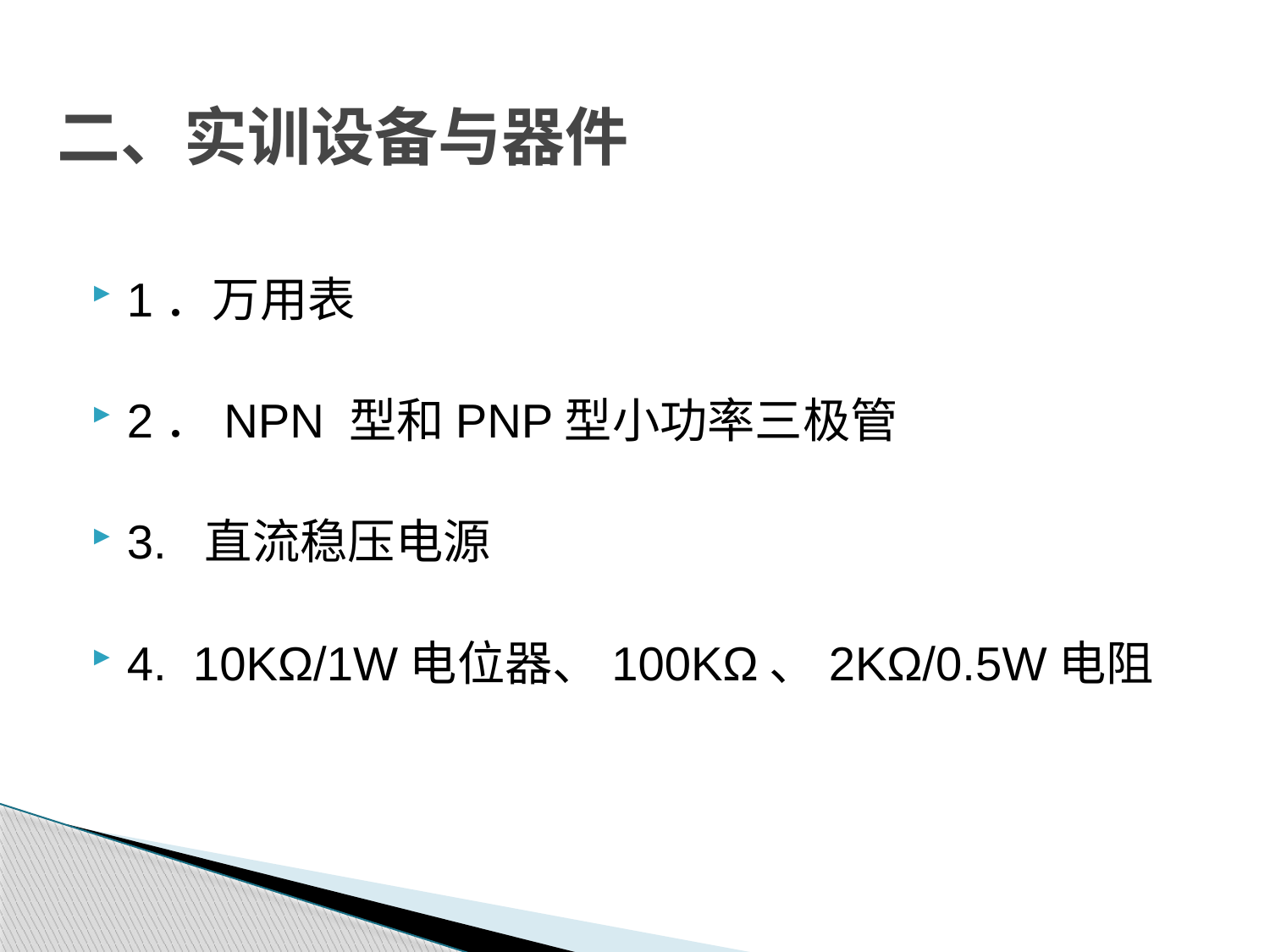

# 二、实训设备与器件
1．万用表
2．NPN 型和PNP型小功率三极管
3.  直流稳压电源
4.  10KΩ/1W电位器、100KΩ、2KΩ/0.5W电阻